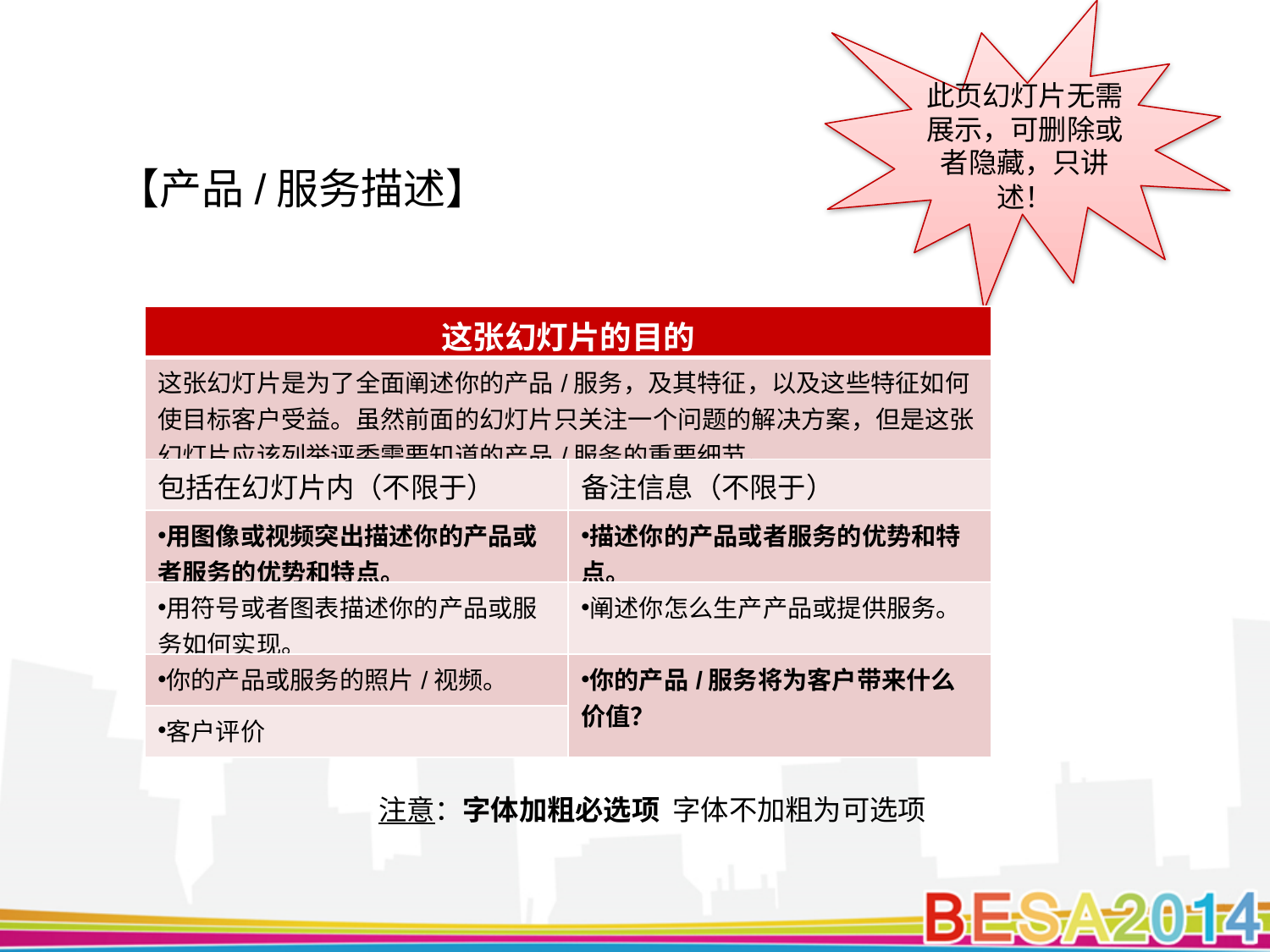

此页幻灯片无需展示，可删除或者隐藏，只讲述！
【产品/服务描述】
| 这张幻灯片的目的 |  |
| --- | --- |
| 这张幻灯片是为了全面阐述你的产品/服务，及其特征，以及这些特征如何使目标客户受益。虽然前面的幻灯片只关注一个问题的解决方案，但是这张幻灯片应该列举评委需要知道的产品/服务的重要细节。 |  |
| 包括在幻灯片内（不限于） | 备注信息（不限于） |
| 用图像或视频突出描述你的产品或者服务的优势和特点。 | 描述你的产品或者服务的优势和特点。 |
| 用符号或者图表描述你的产品或服务如何实现。 | 阐述你怎么生产产品或提供服务。 |
| 你的产品或服务的照片/视频。 | 你的产品/服务将为客户带来什么价值？ |
| 客户评价 |  |
注意：字体加粗必选项  字体不加粗为可选项